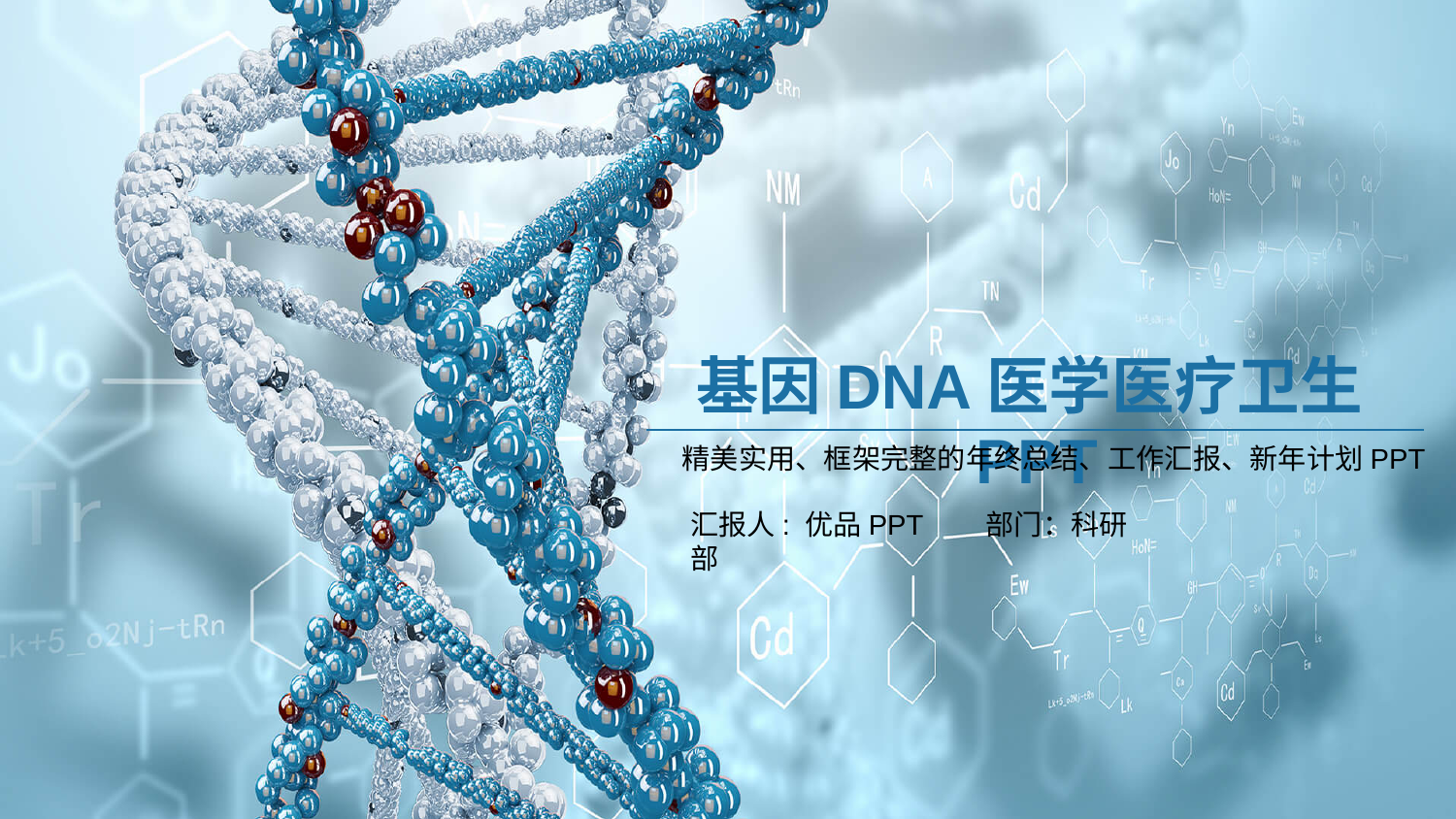

基因DNA医学医疗卫生PPT
精美实用、框架完整的年终总结、工作汇报、新年计划PPT
汇报人: 优品PPT       部门：科研部